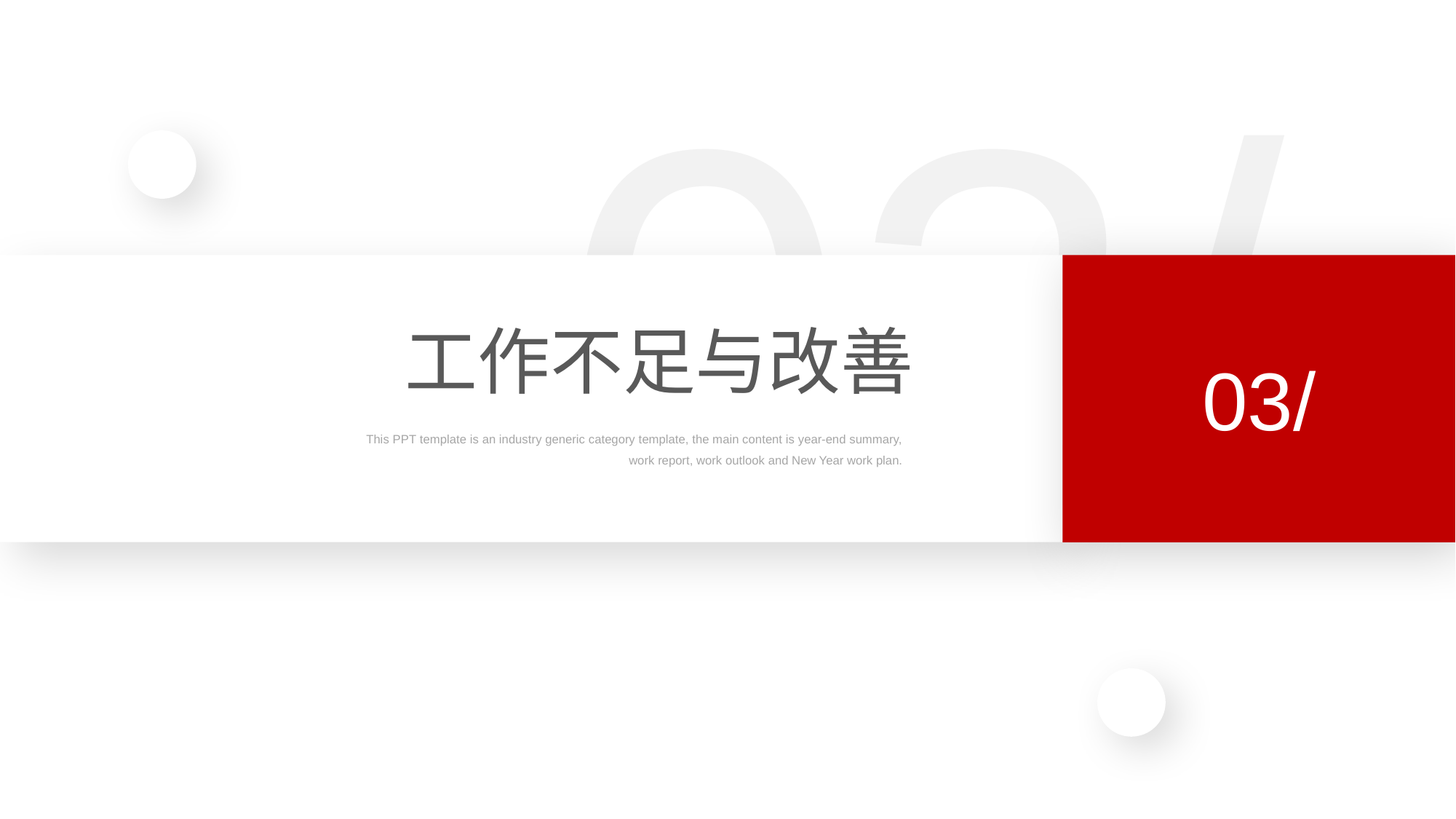

03/

工作不足与改善
03/
This PPT template is an industry generic category template, the main content is year-end summary, work report, work outlook and New Year work plan.